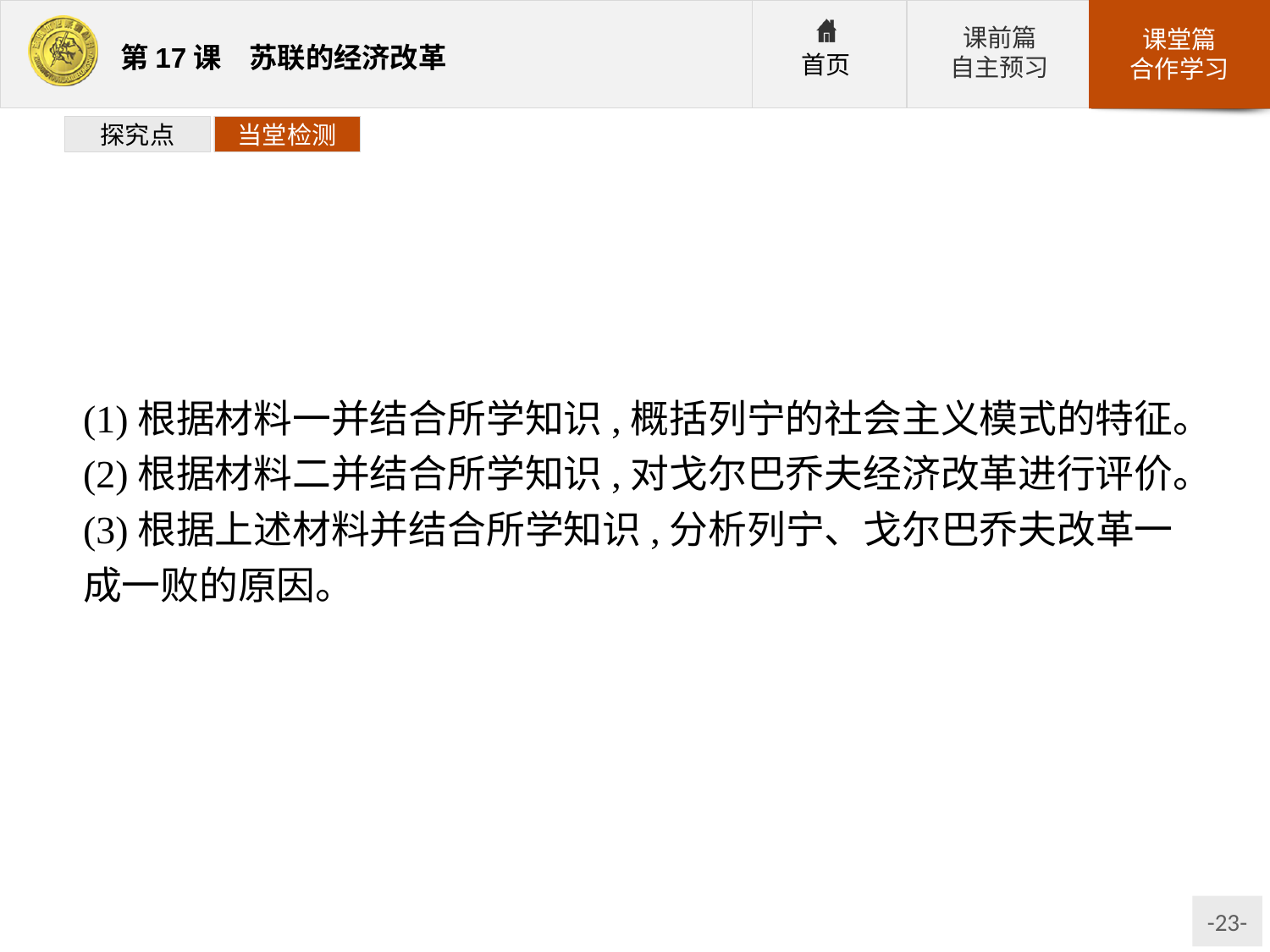

探究点
当堂检测
(1)根据材料一并结合所学知识,概括列宁的社会主义模式的特征。
(2)根据材料二并结合所学知识,对戈尔巴乔夫经济改革进行评价。
(3)根据上述材料并结合所学知识,分析列宁、戈尔巴乔夫改革一成一败的原因。